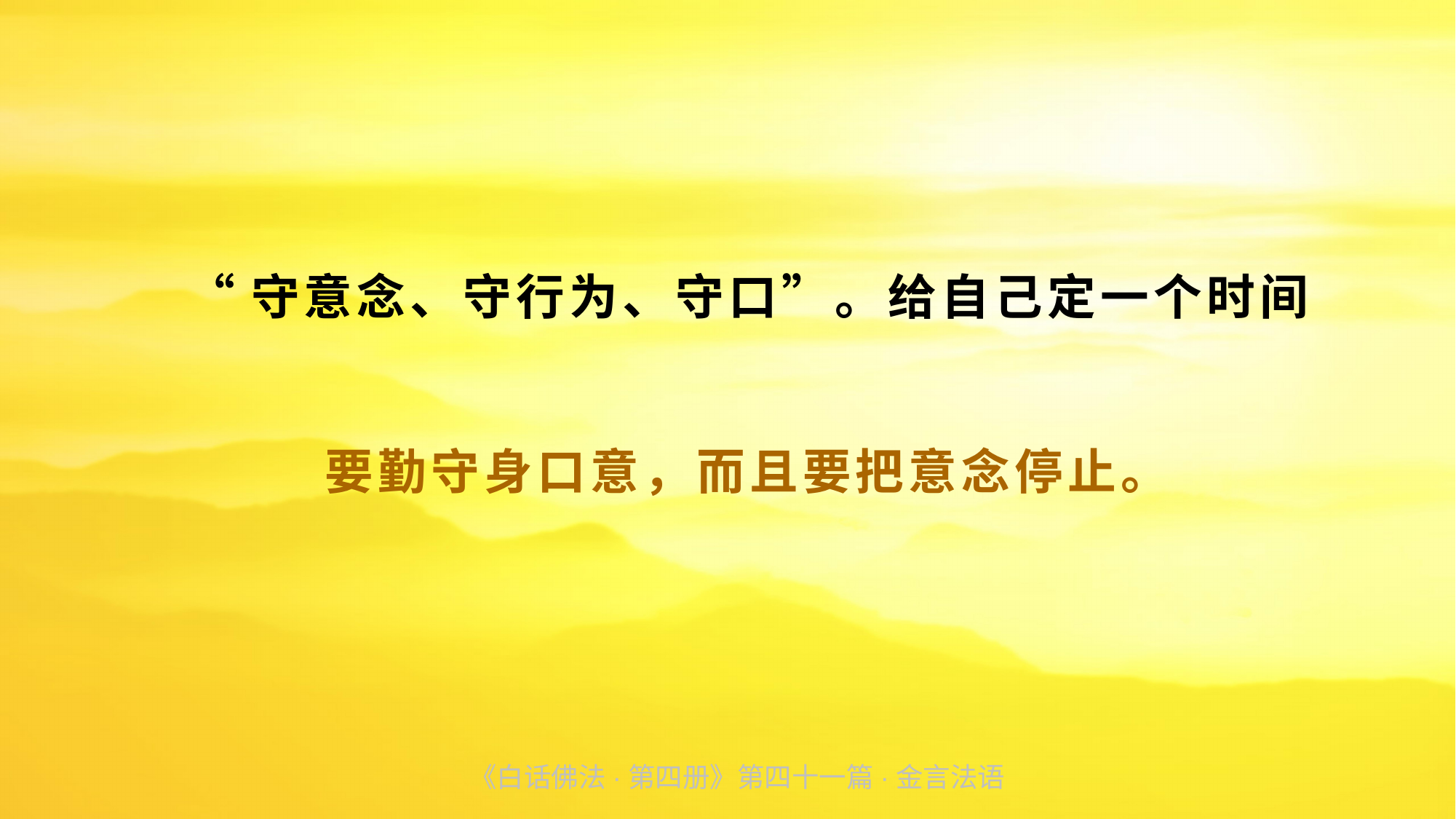

“守意念、守行为、守口”。给自己定一个时间

要勤守身口意，而且要把意念停止。
  《白话佛法·第四册》第四十一篇·金言法语